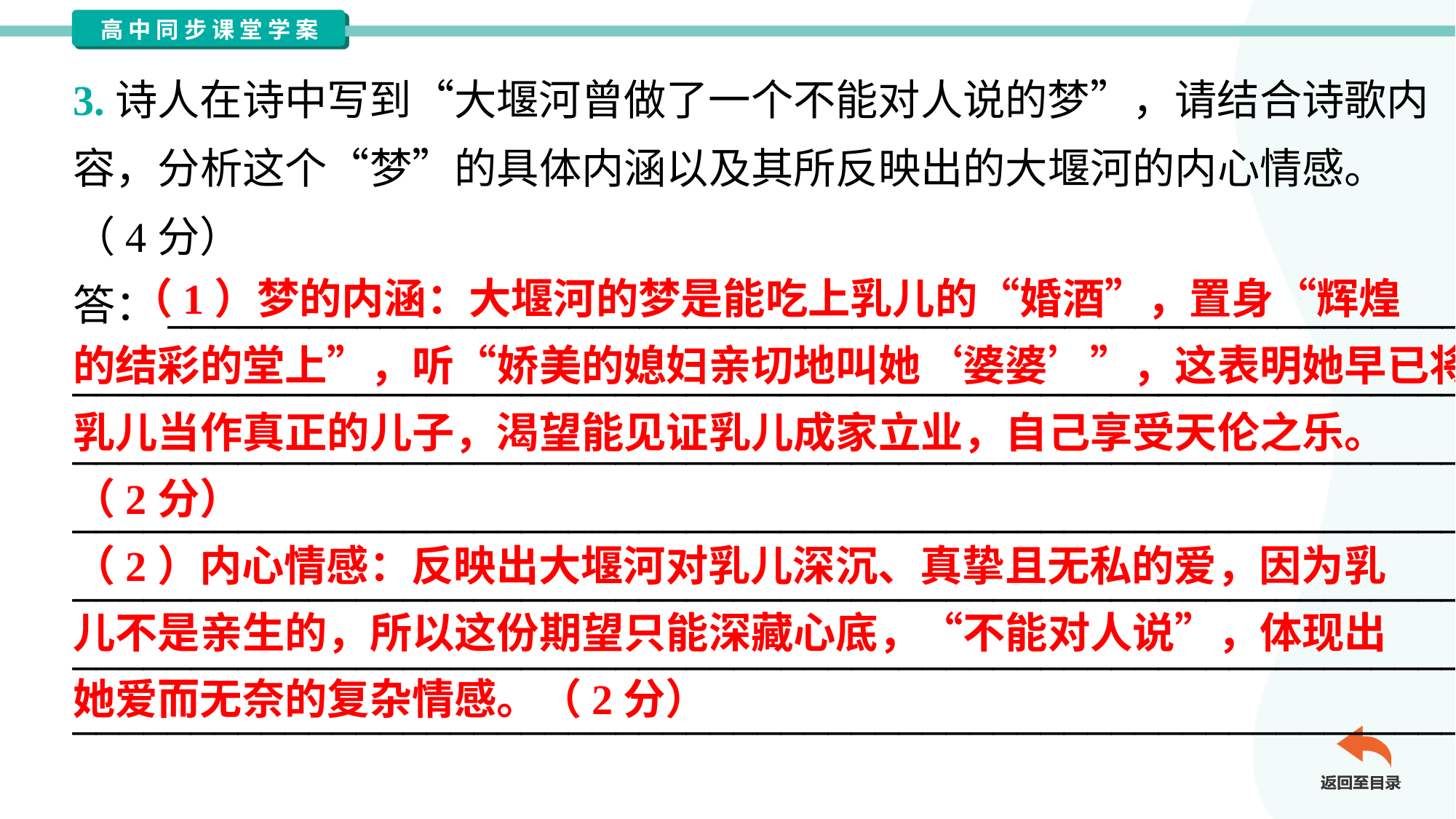

3.诗人在诗中写到“大堰河曾做了一个不能对人说的梦”，请结合诗歌内
容，分析这个“梦”的具体内涵以及其所反映出的大堰河的内心情感。
（4分）
答：_________________________________________________________
_____________________________________________________________
_____________________________________________________________
_____________________________________________________________
_____________________________________________________________
_____________________________________________________________
_____________________________________________________________
     （1）梦的内涵：大堰河的梦是能吃上乳儿的“婚酒”，置身“辉煌
的结彩的堂上”，听“娇美的媳妇亲切地叫她‘婆婆’”，这表明她早已将
乳儿当作真正的儿子，渴望能见证乳儿成家立业，自己享受天伦之乐。
（2分）
（2）内心情感：反映出大堰河对乳儿深沉、真挚且无私的爱，因为乳
儿不是亲生的，所以这份期望只能深藏心底，“不能对人说”，体现出
她爱而无奈的复杂情感。（2分）